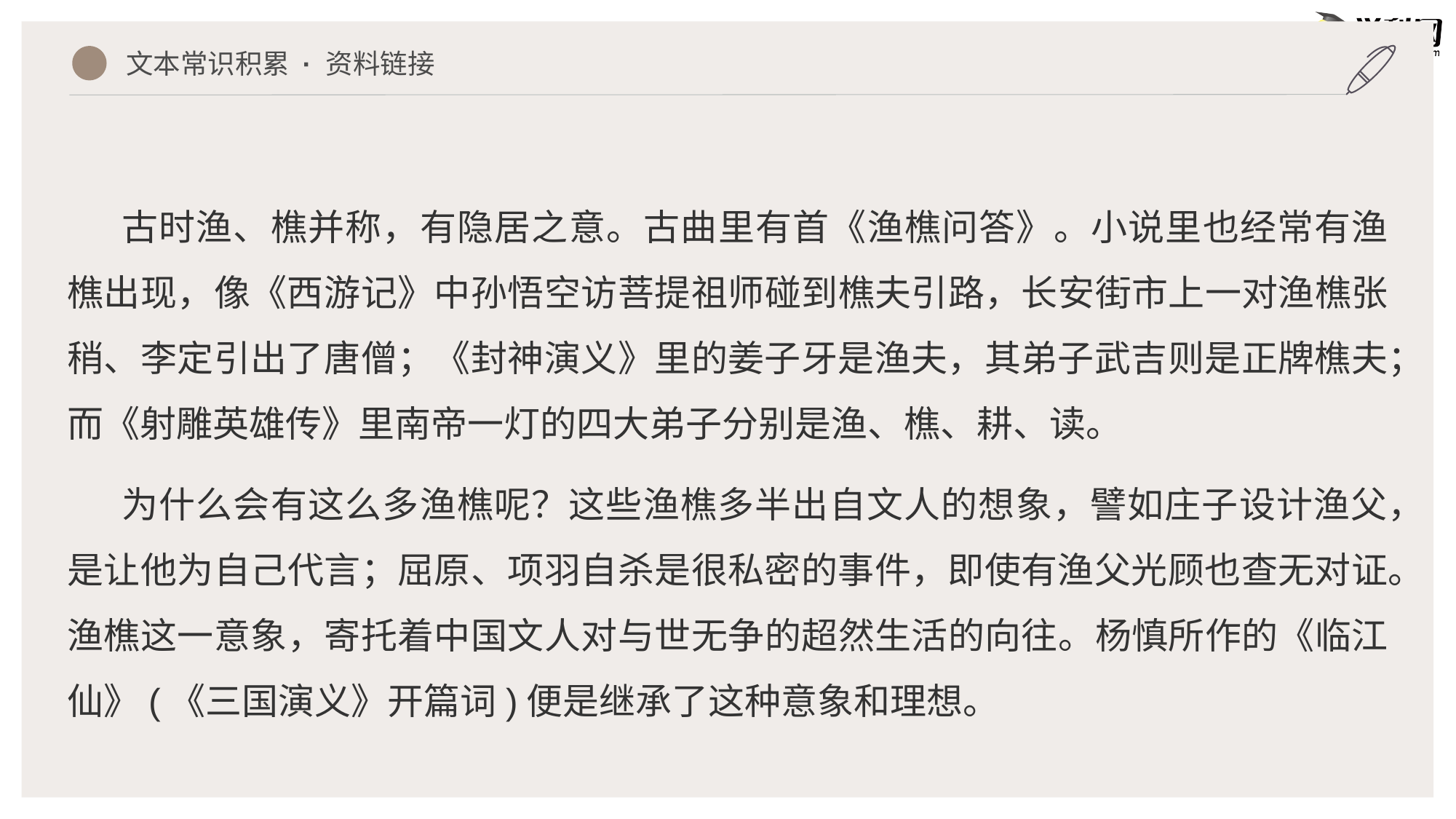

文本常识积累 · 资料链接

古时渔、樵并称，有隐居之意。古曲里有首《渔樵问答》。小说里也经常有渔樵出现，像《西游记》中孙悟空访菩提祖师碰到樵夫引路，长安街市上一对渔樵张稍、李定引出了唐僧；《封神演义》里的姜子牙是渔夫，其弟子武吉则是正牌樵夫；而《射雕英雄传》里南帝一灯的四大弟子分别是渔、樵、耕、读。
为什么会有这么多渔樵呢？这些渔樵多半出自文人的想象，譬如庄子设计渔父，是让他为自己代言；屈原、项羽自杀是很私密的事件，即使有渔父光顾也查无对证。渔樵这一意象，寄托着中国文人对与世无争的超然生活的向往。杨慎所作的《临江仙》(《三国演义》开篇词)便是继承了这种意象和理想。